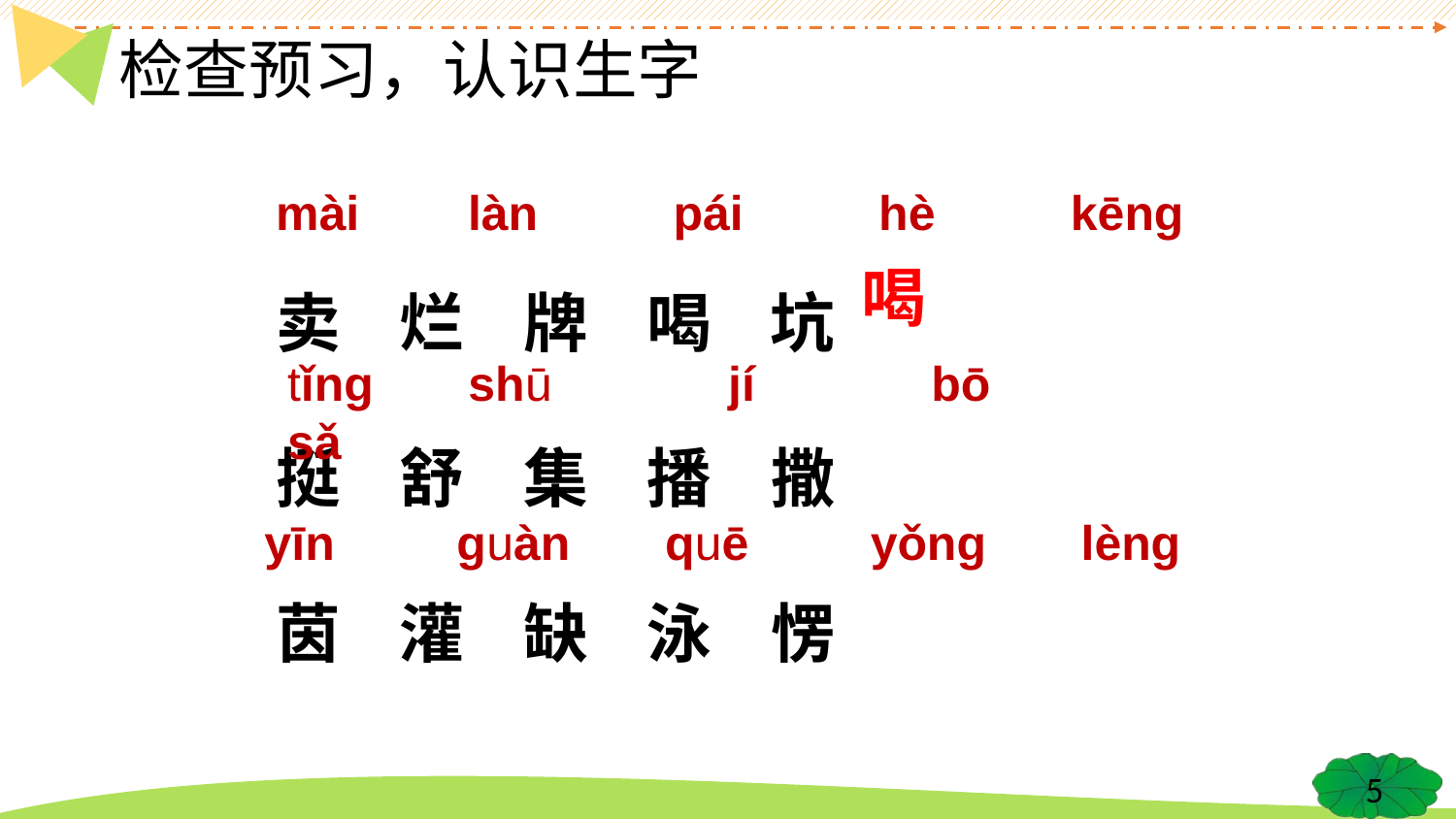

# 检查预习，认识生字
mài        làn          pái          hè          kēng
卖    烂    牌    喝    坑
挺    舒    集    播    撒
茵    灌    缺    泳    愣
喝
tǐng       shū             jí             bō           sǎ
yīn         guàn       quē         yǒng       lèng